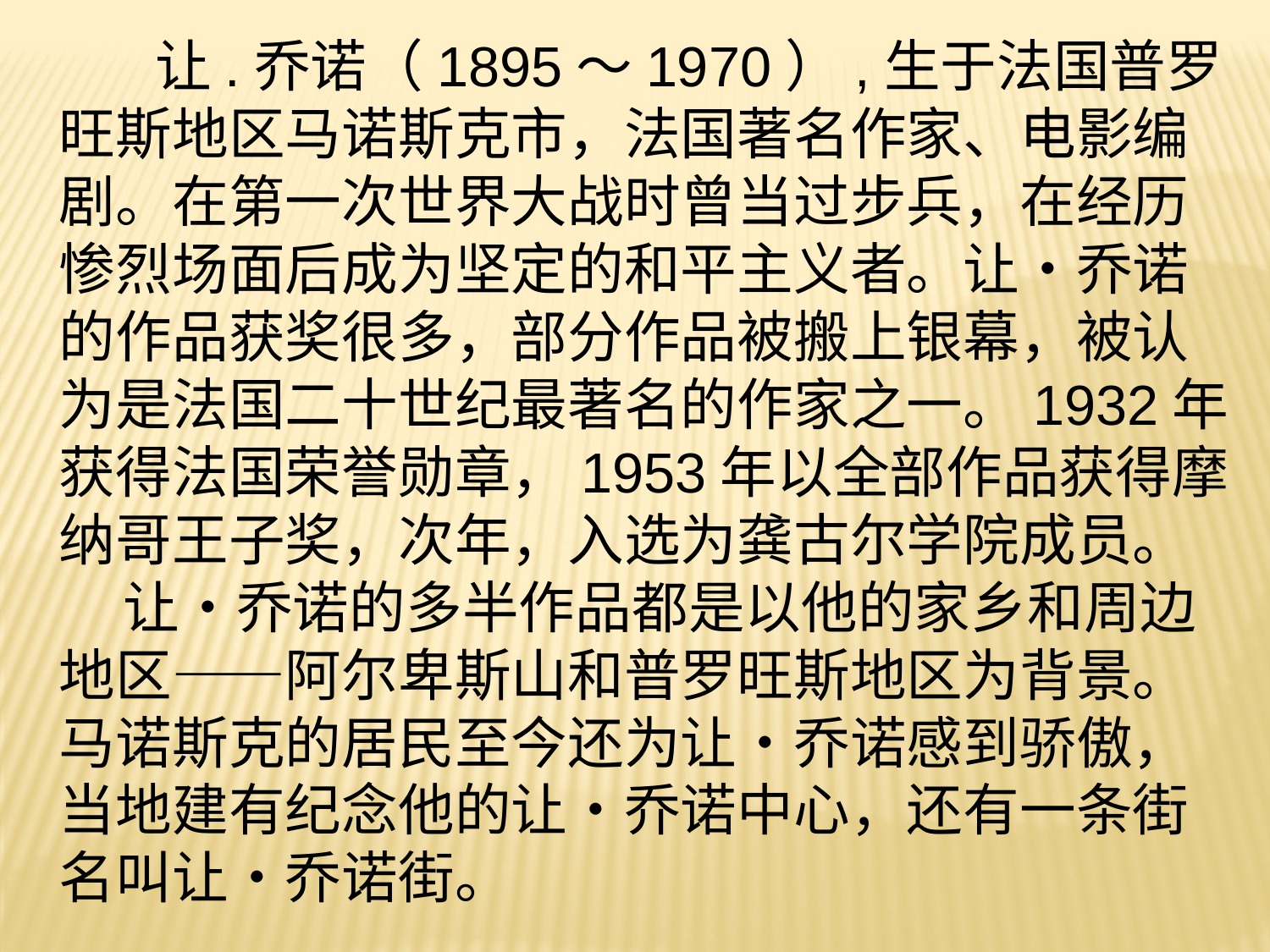

让.乔诺（1895～1970）,生于法国普罗旺斯地区马诺斯克市，法国著名作家、电影编剧。在第一次世界大战时曾当过步兵，在经历惨烈场面后成为坚定的和平主义者。让•乔诺的作品获奖很多，部分作品被搬上银幕，被认为是法国二十世纪最著名的作家之一。1932年获得法国荣誉勋章，1953年以全部作品获得摩纳哥王子奖，次年，入选为龚古尔学院成员。
    让•乔诺的多半作品都是以他的家乡和周边地区——阿尔卑斯山和普罗旺斯地区为背景。马诺斯克的居民至今还为让•乔诺感到骄傲，当地建有纪念他的让•乔诺中心，还有一条街名叫让•乔诺街。